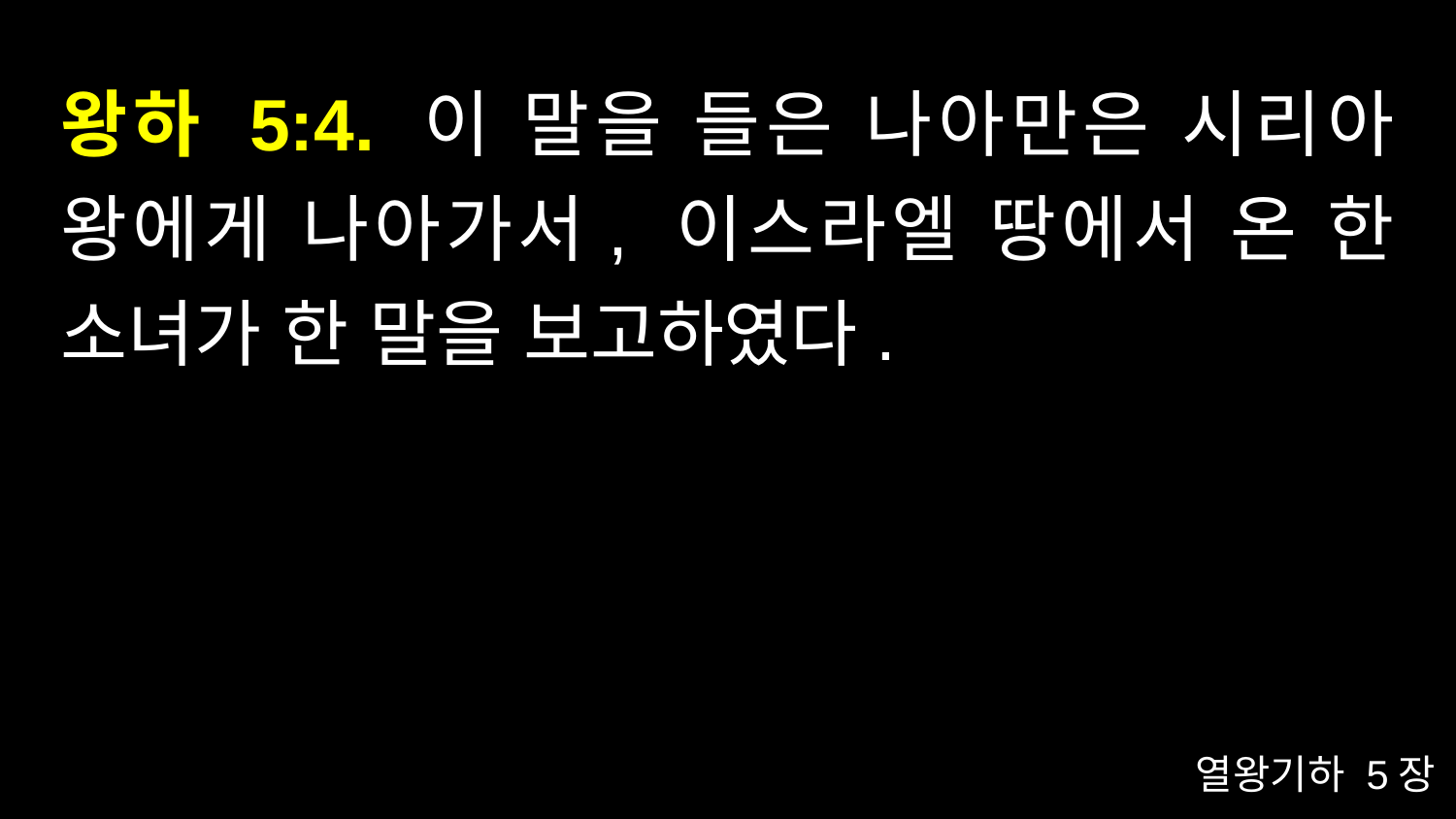

# 왕하 5:4. 이 말을 들은 나아만은 시리아 왕에게 나아가서, 이스라엘 땅에서 온 한 소녀가 한 말을 보고하였다.
열왕기하 5장